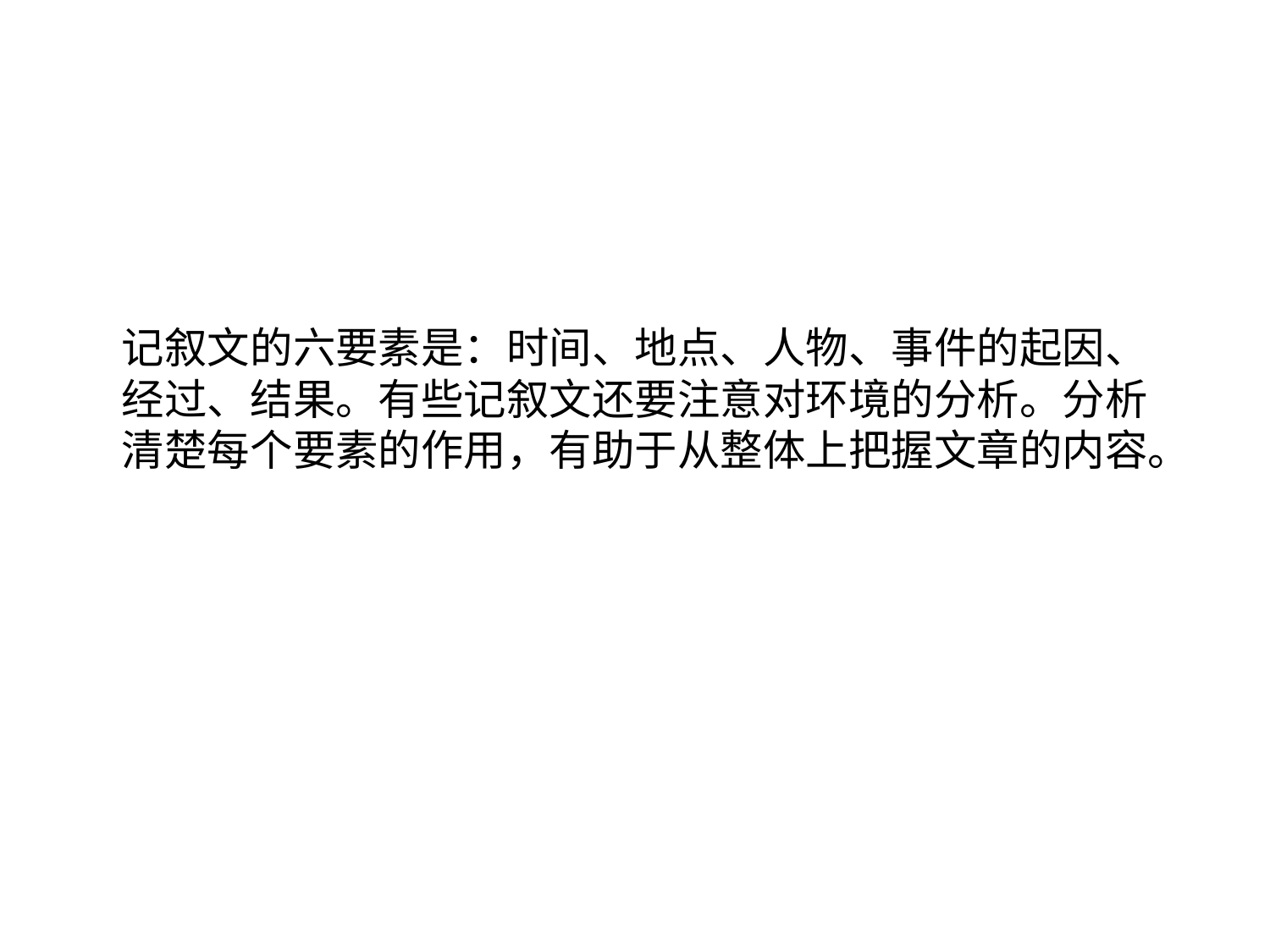

# 记叙文的六要素是：时间、地点、人物、事件的起因、经过、结果。有些记叙文还要注意对环境的分析。分析清楚每个要素的作用，有助于从整体上把握文章的内容。